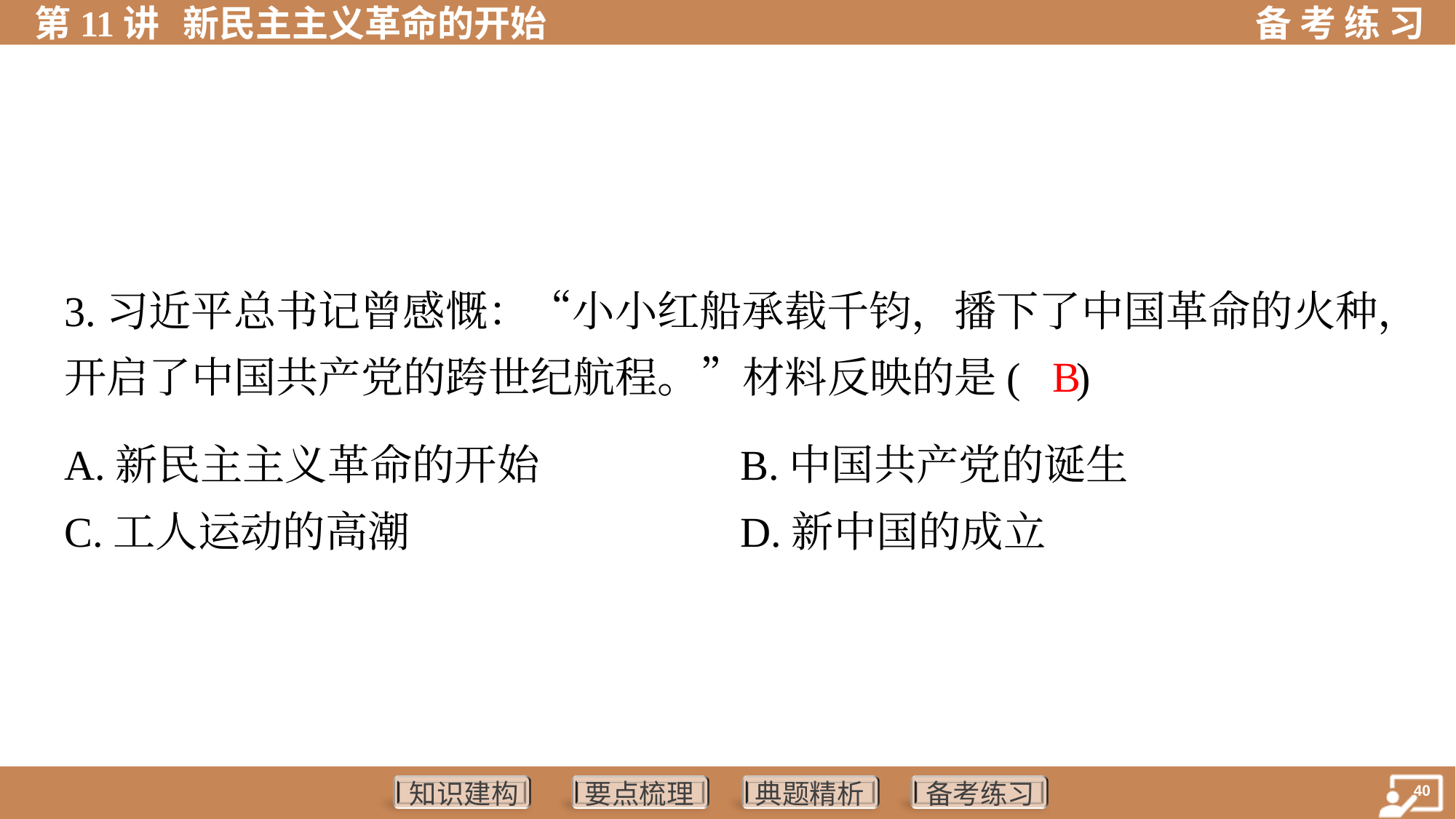

3.习近平总书记曾感慨：“小小红船承载千钧，播下了中国革命的火种，
开启了中国共产党的跨世纪航程。”材料反映的是(     )
B
A.新民主主义革命的开始	B.中国共产党的诞生
C.工人运动的高潮	D.新中国的成立